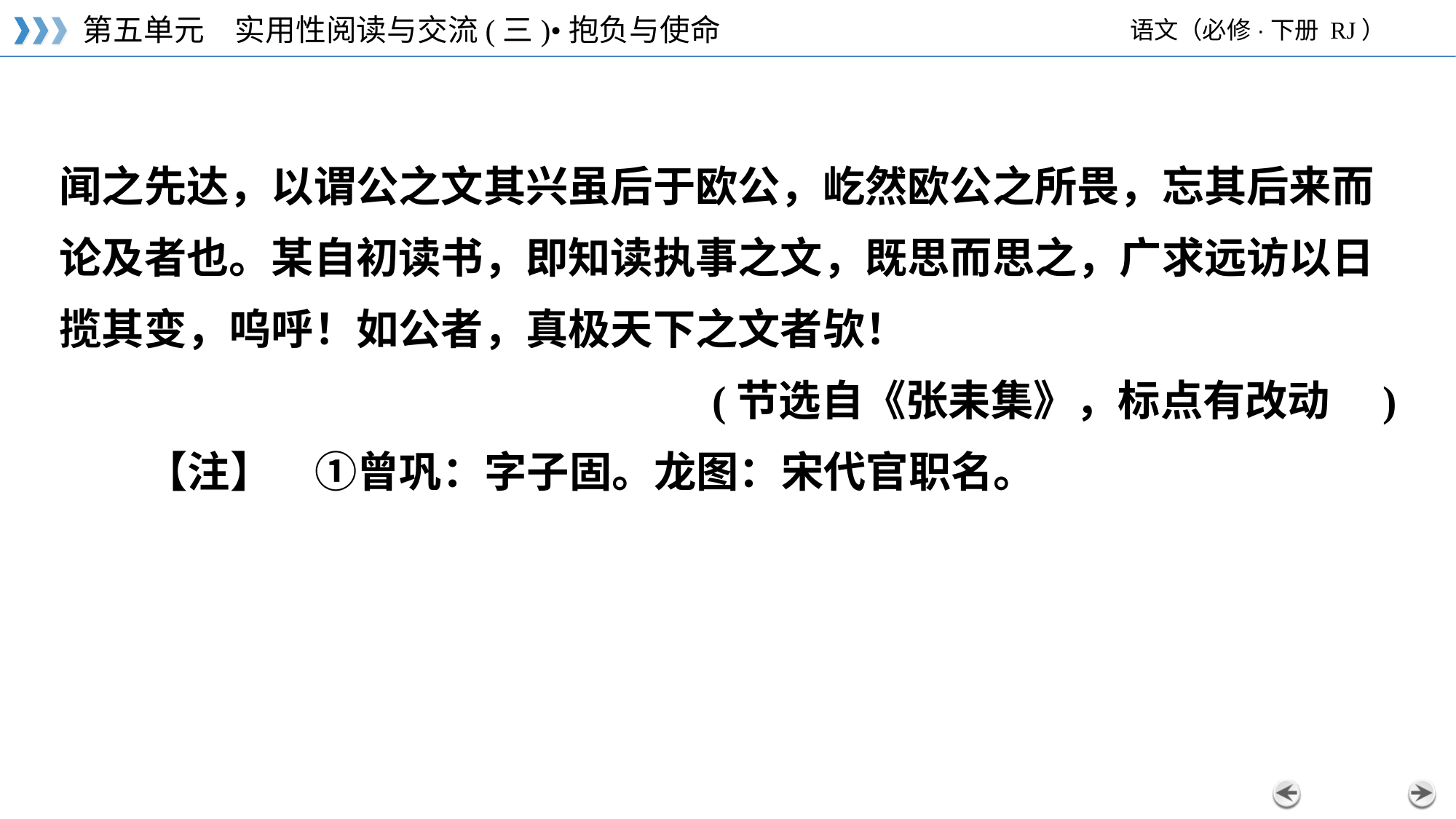

闻之先达，以谓公之文其兴虽后于欧公，屹然欧公之所畏，忘其后来而论及者也。某自初读书，即知读执事之文，既思而思之，广求远访以日揽其变，呜呼！如公者，真极天下之文者欤！
(节选自《张耒集》，标点有改动　)
【注】　①曾巩：字子固。龙图：宋代官职名。